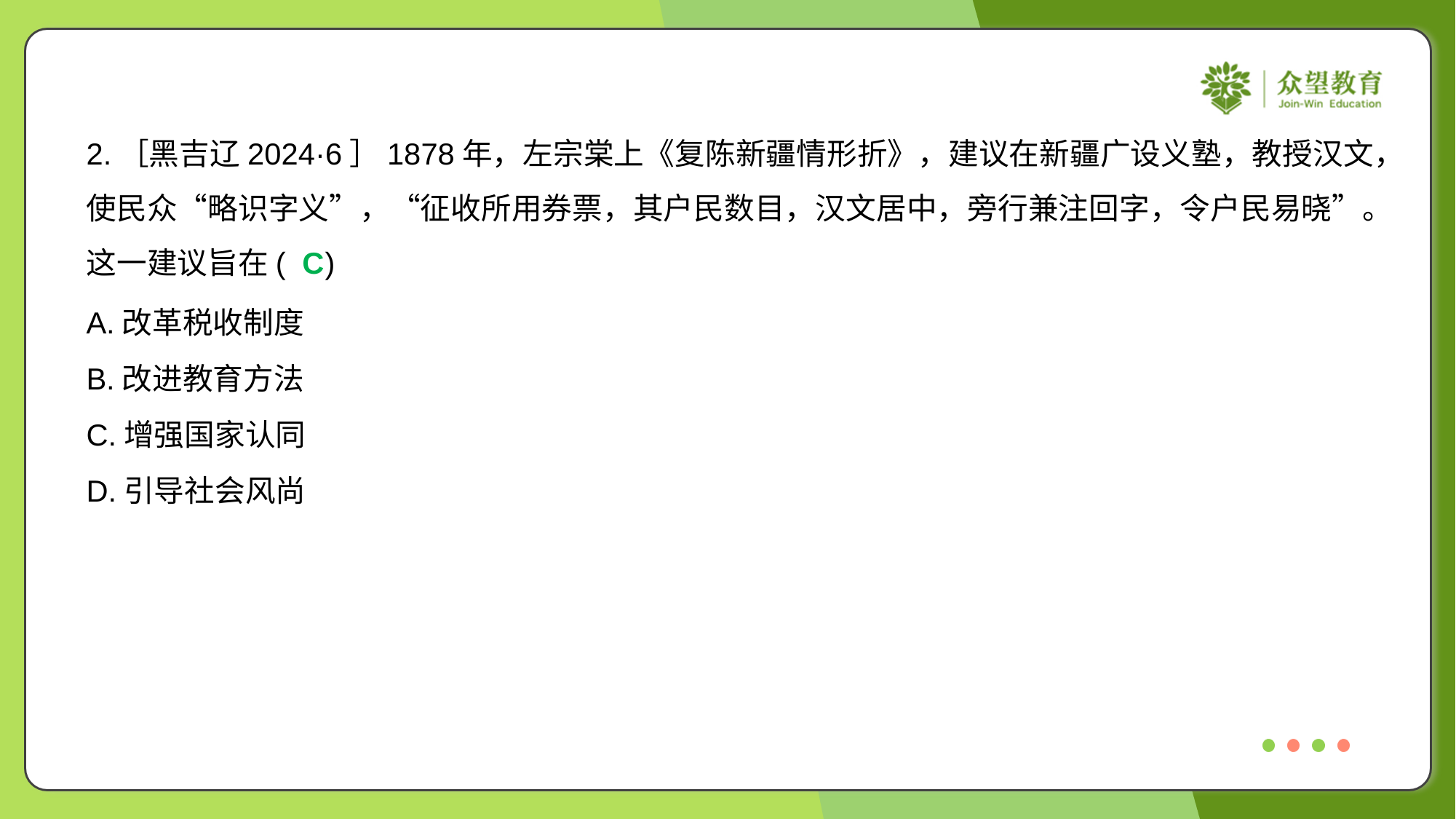

2.［黑吉辽2024·6］1878年，左宗棠上《复陈新疆情形折》，建议在新疆广设义塾，教授汉文，
使民众“略识字义”，“征收所用券票，其户民数目，汉文居中，旁行兼注回字，令户民易晓”。
这一建议旨在(     )
C
A.改革税收制度
B.改进教育方法
C.增强国家认同
D.引导社会风尚